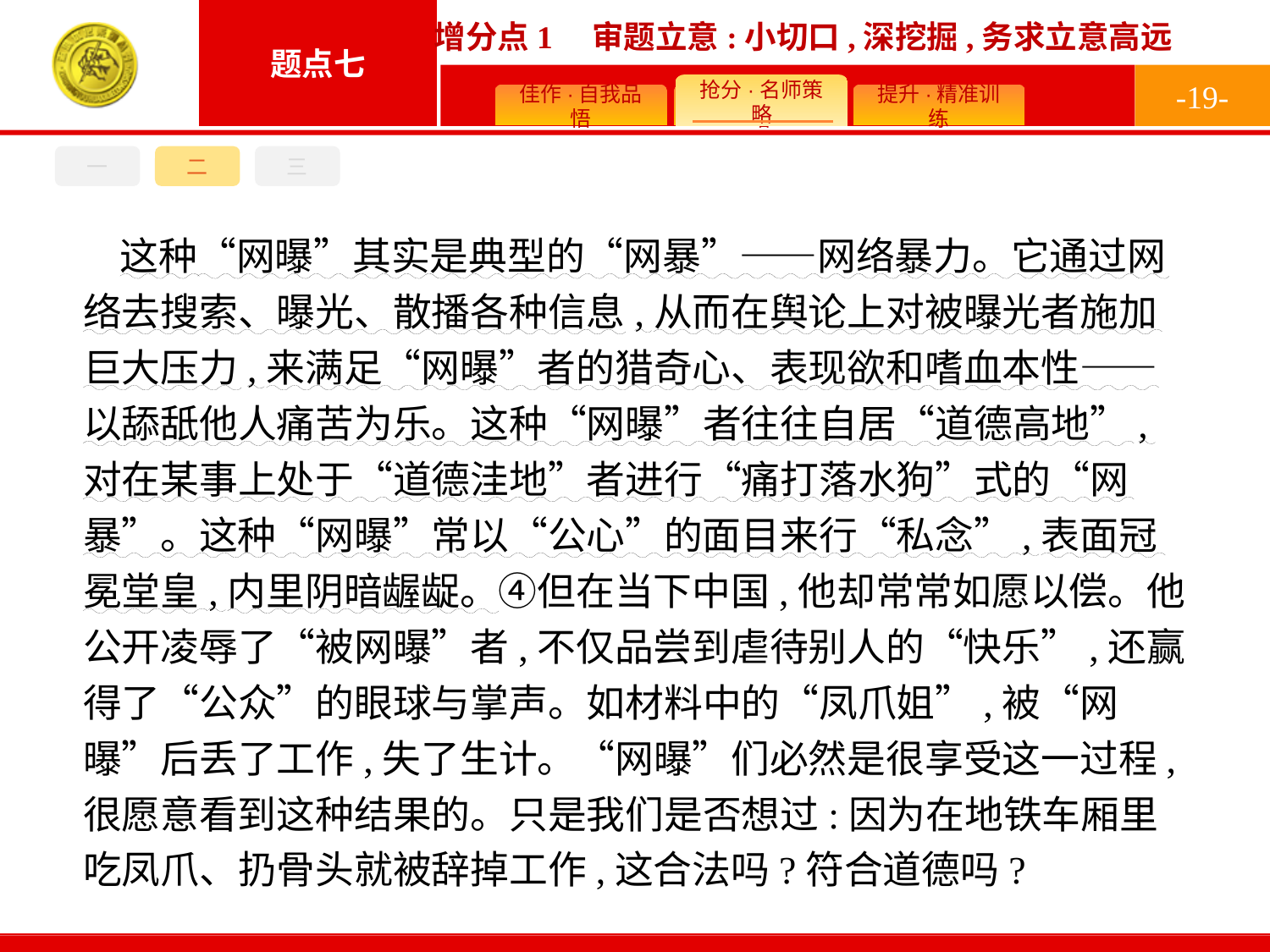

-19-
一
二
三
这种“网曝”其实是典型的“网暴”——网络暴力。它通过网络去搜索、曝光、散播各种信息,从而在舆论上对被曝光者施加巨大压力,来满足“网曝”者的猎奇心、表现欲和嗜血本性——以舔舐他人痛苦为乐。这种“网曝”者往往自居“道德高地”,对在某事上处于“道德洼地”者进行“痛打落水狗”式的“网暴”。这种“网曝”常以“公心”的面目来行“私念”,表面冠冕堂皇,内里阴暗龌龊。④但在当下中国,他却常常如愿以偿。他公开凌辱了“被网曝”者,不仅品尝到虐待别人的“快乐”,还赢得了“公众”的眼球与掌声。如材料中的“凤爪姐”,被“网曝”后丢了工作,失了生计。“网曝”们必然是很享受这一过程,很愿意看到这种结果的。只是我们是否想过:因为在地铁车厢里吃凤爪、扔骨头就被辞掉工作,这合法吗?符合道德吗?